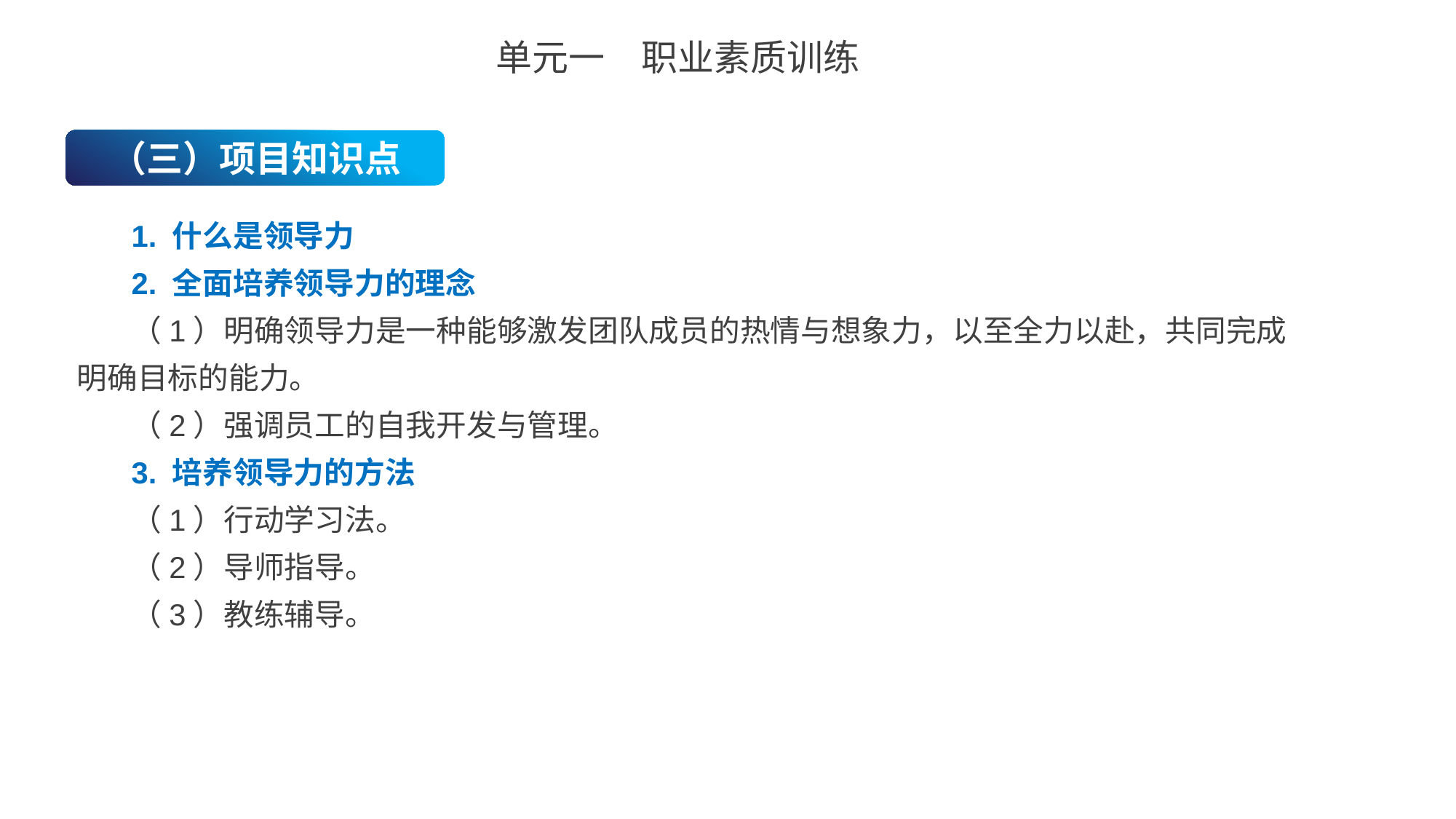

单元一　职业素质训练
（三）项目知识点
1. 什么是领导力
2. 全面培养领导力的理念
（1）明确领导力是一种能够激发团队成员的热情与想象力，以至全力以赴，共同完成明确目标的能力。
（2）强调员工的自我开发与管理。
3. 培养领导力的方法
（1）行动学习法。
（2）导师指导。
（3）教练辅导。